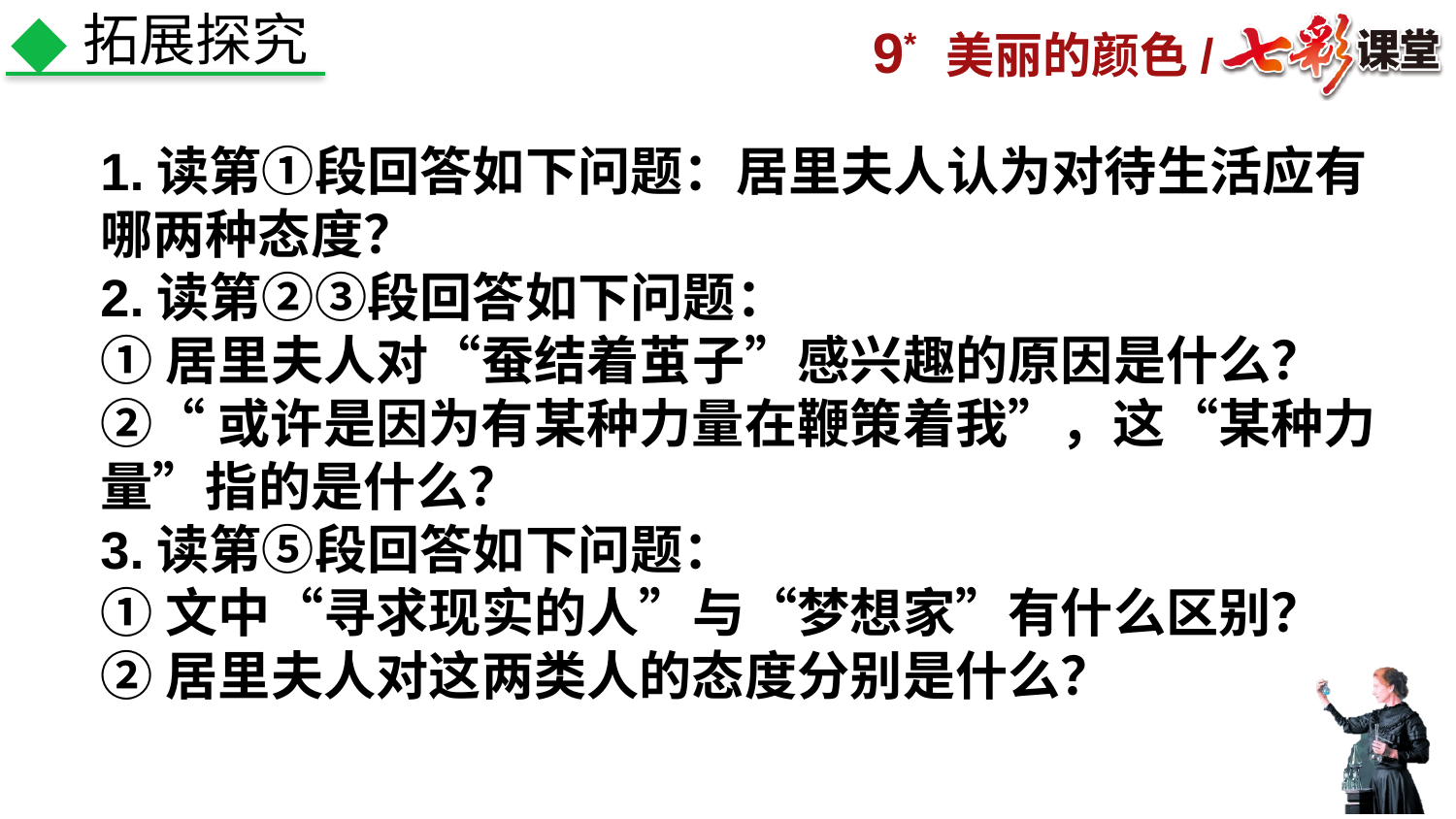

拓展探究

1.读第①段回答如下问题：居里夫人认为对待生活应有哪两种态度？
2.读第②③段回答如下问题：
①居里夫人对“蚕结着茧子”感兴趣的原因是什么？
②“或许是因为有某种力量在鞭策着我”，这“某种力量”指的是什么？
3.读第⑤段回答如下问题：
①文中“寻求现实的人”与“梦想家”有什么区别？
②居里夫人对这两类人的态度分别是什么？